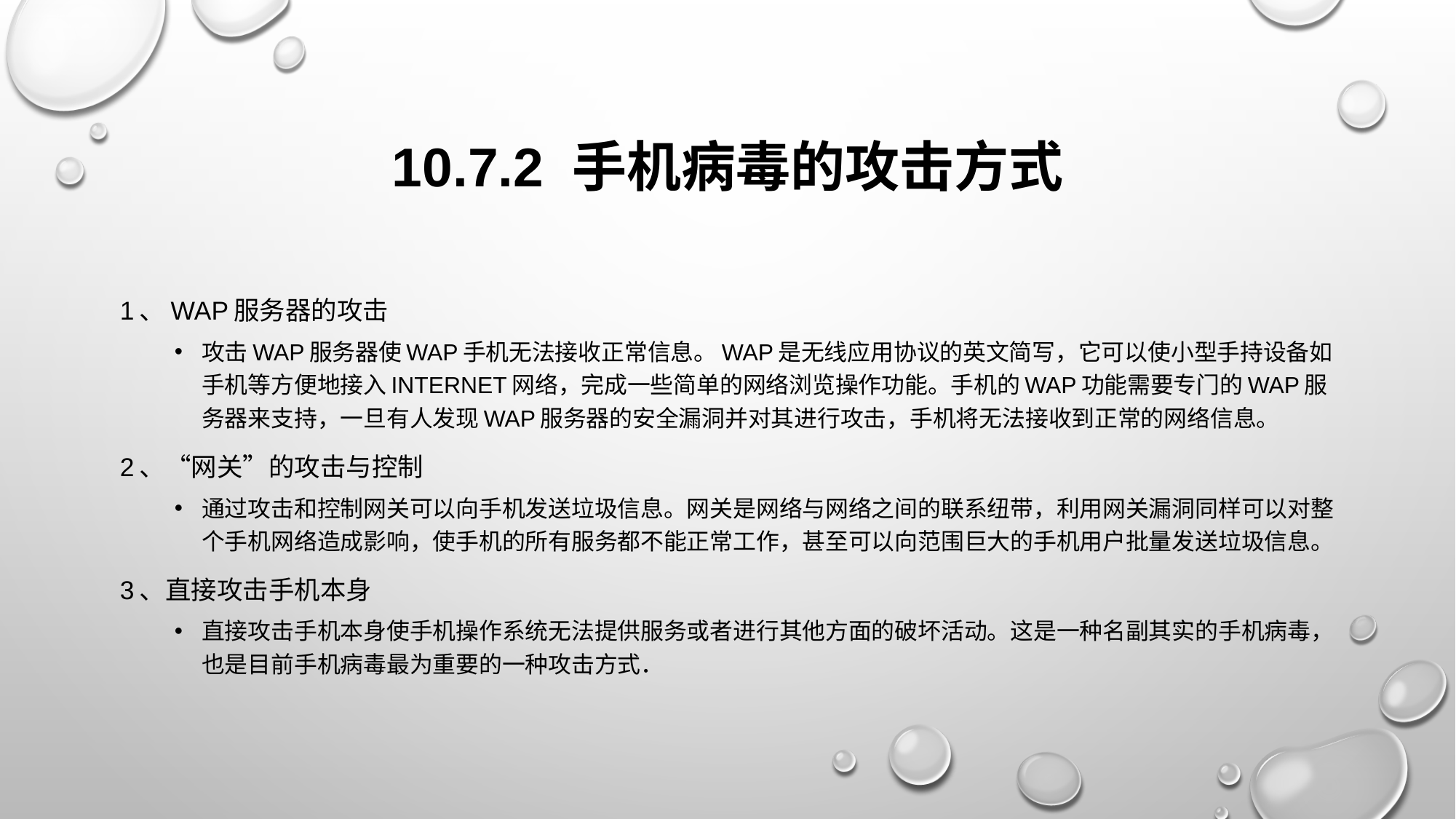

# 10.7.2 手机病毒的攻击方式
1、WAP服务器的攻击
攻击WAP服务器使WAP手机无法接收正常信息。WAP是无线应用协议的英文简写，它可以使小型手持设备如手机等方便地接入Internet网络，完成一些简单的网络浏览操作功能。手机的WAP功能需要专门的WAP服务器来支持，一旦有人发现WAP服务器的安全漏洞并对其进行攻击，手机将无法接收到正常的网络信息。
2、“网关”的攻击与控制
通过攻击和控制网关可以向手机发送垃圾信息。网关是网络与网络之间的联系纽带，利用网关漏洞同样可以对整个手机网络造成影响，使手机的所有服务都不能正常工作，甚至可以向范围巨大的手机用户批量发送垃圾信息。
3、直接攻击手机本身
直接攻击手机本身使手机操作系统无法提供服务或者进行其他方面的破坏活动。这是一种名副其实的手机病毒，也是目前手机病毒最为重要的一种攻击方式．